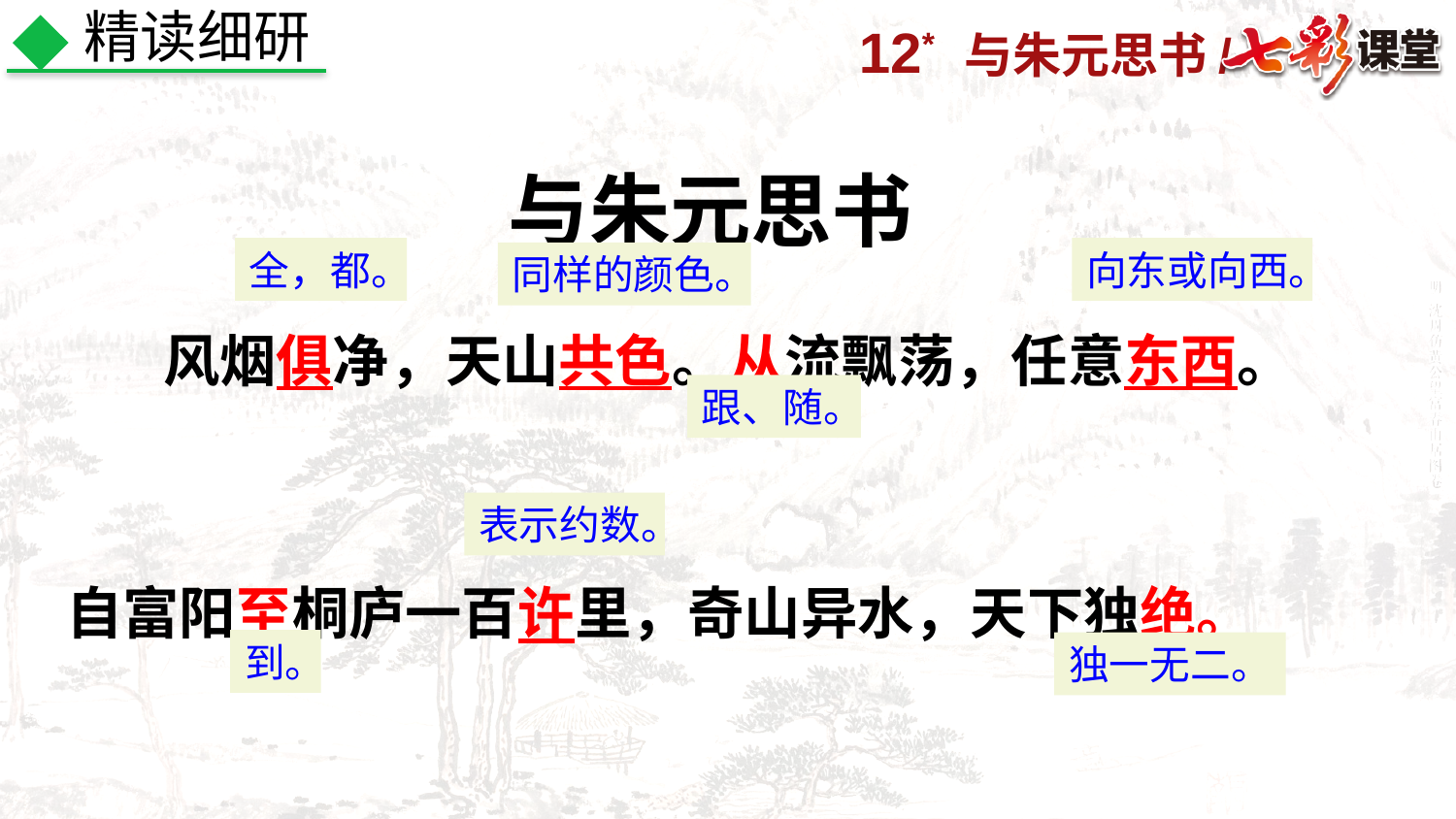

精读细研

与朱元思书
　　风烟俱净，天山共色。从流飘荡，任意东西。

自富阳至桐庐一百许里，奇山异水，天下独绝。
全，都。
向东或向西。
同样的颜色。
跟、随。
表示约数。
到。
独一无二。